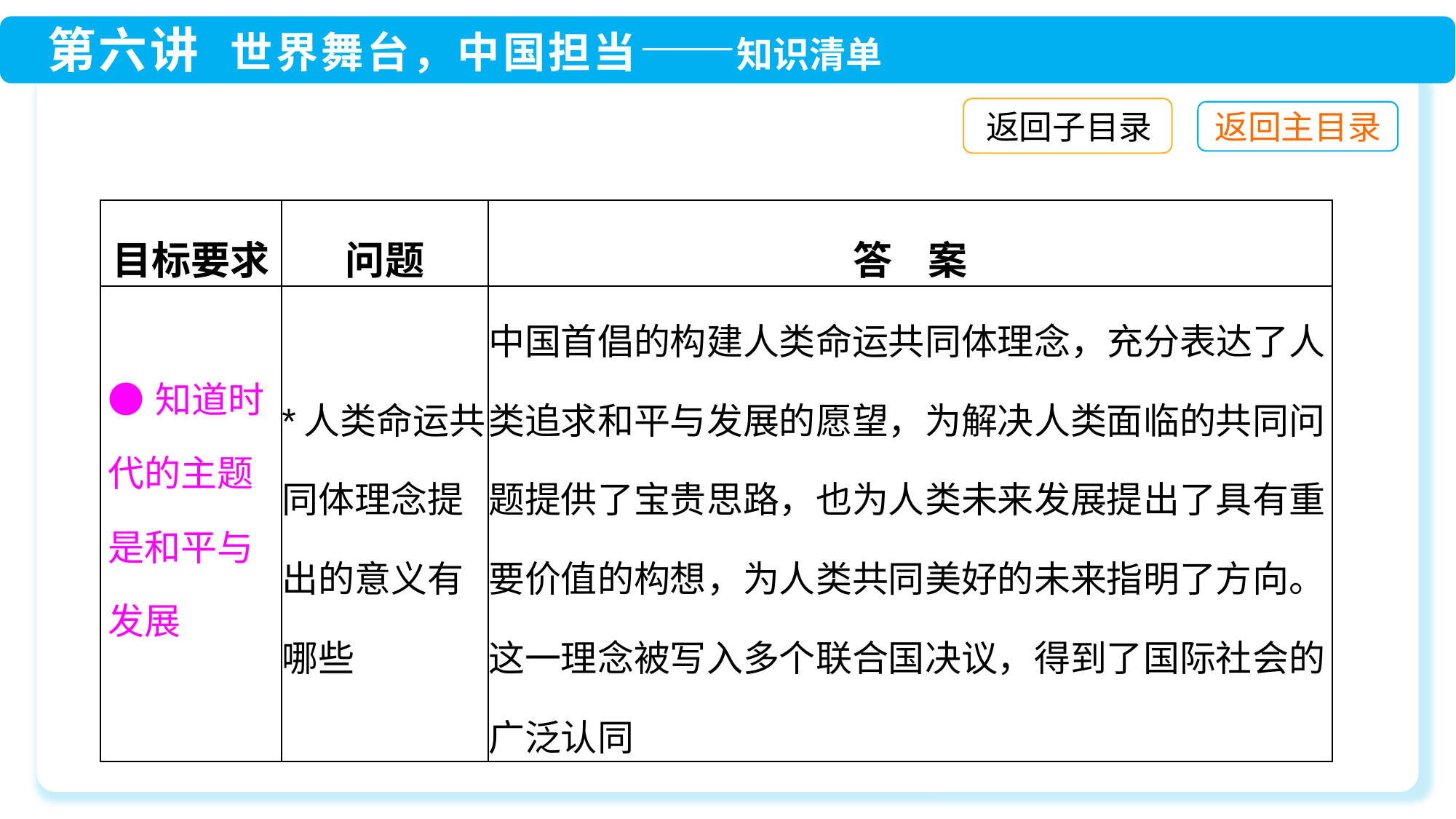

返回子目录
| 目标要求 | 问题 | 答 案 |
| --- | --- | --- |
| ●知道时代的主题是和平与发展 | \*人类命运共同体理念提出的意义有哪些 | 中国首倡的构建人类命运共同体理念，充分表达了人类追求和平与发展的愿望，为解决人类面临的共同问题提供了宝贵思路，也为人类未来发展提出了具有重要价值的构想，为人类共同美好的未来指明了方向。这一理念被写入多个联合国决议，得到了国际社会的广泛认同 |